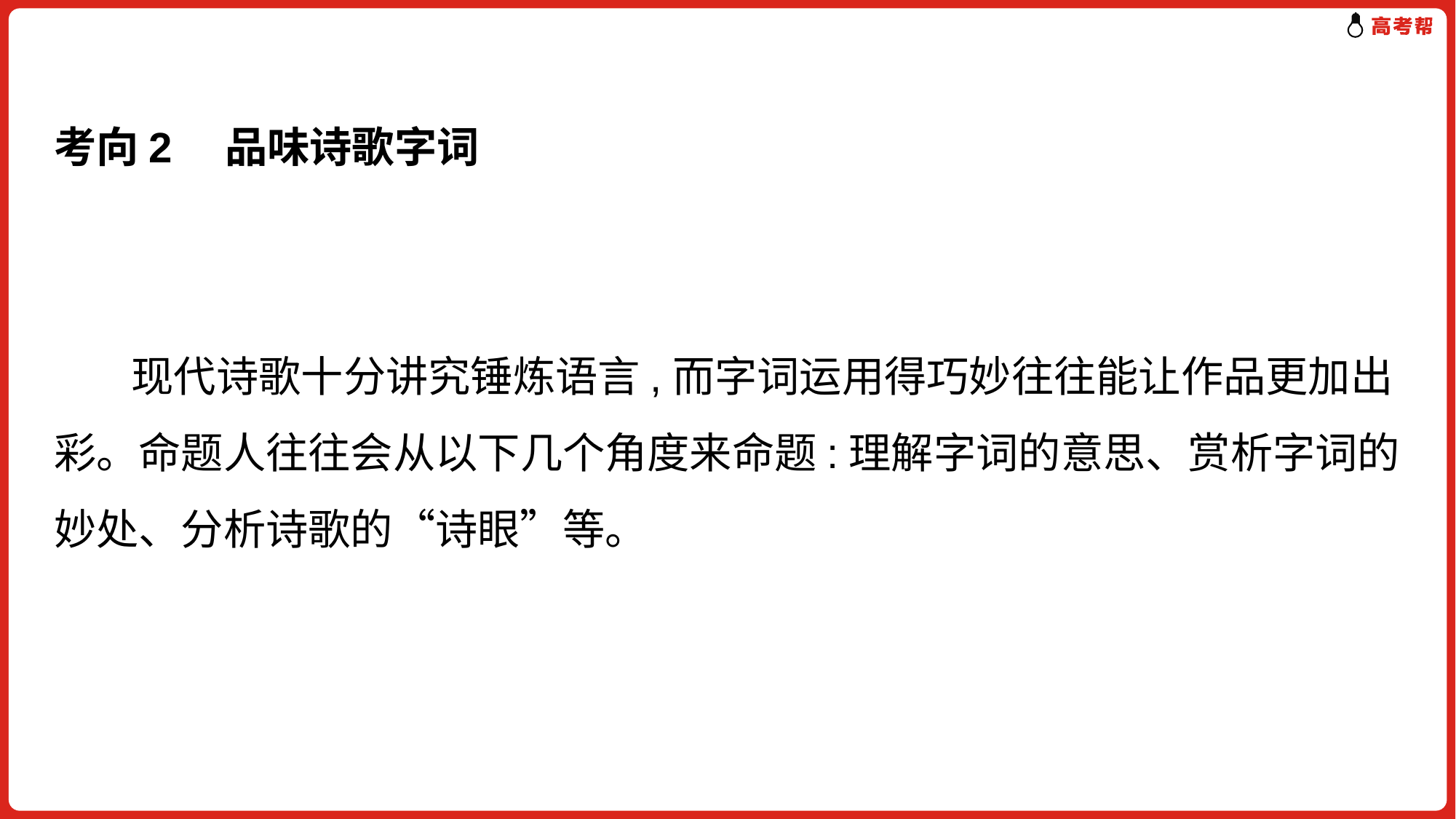

考向2　品味诗歌字词

       现代诗歌十分讲究锤炼语言,而字词运用得巧妙往往能让作品更加出彩。命题人往往会从以下几个角度来命题:理解字词的意思、赏析字词的妙处、分析诗歌的“诗眼”等。